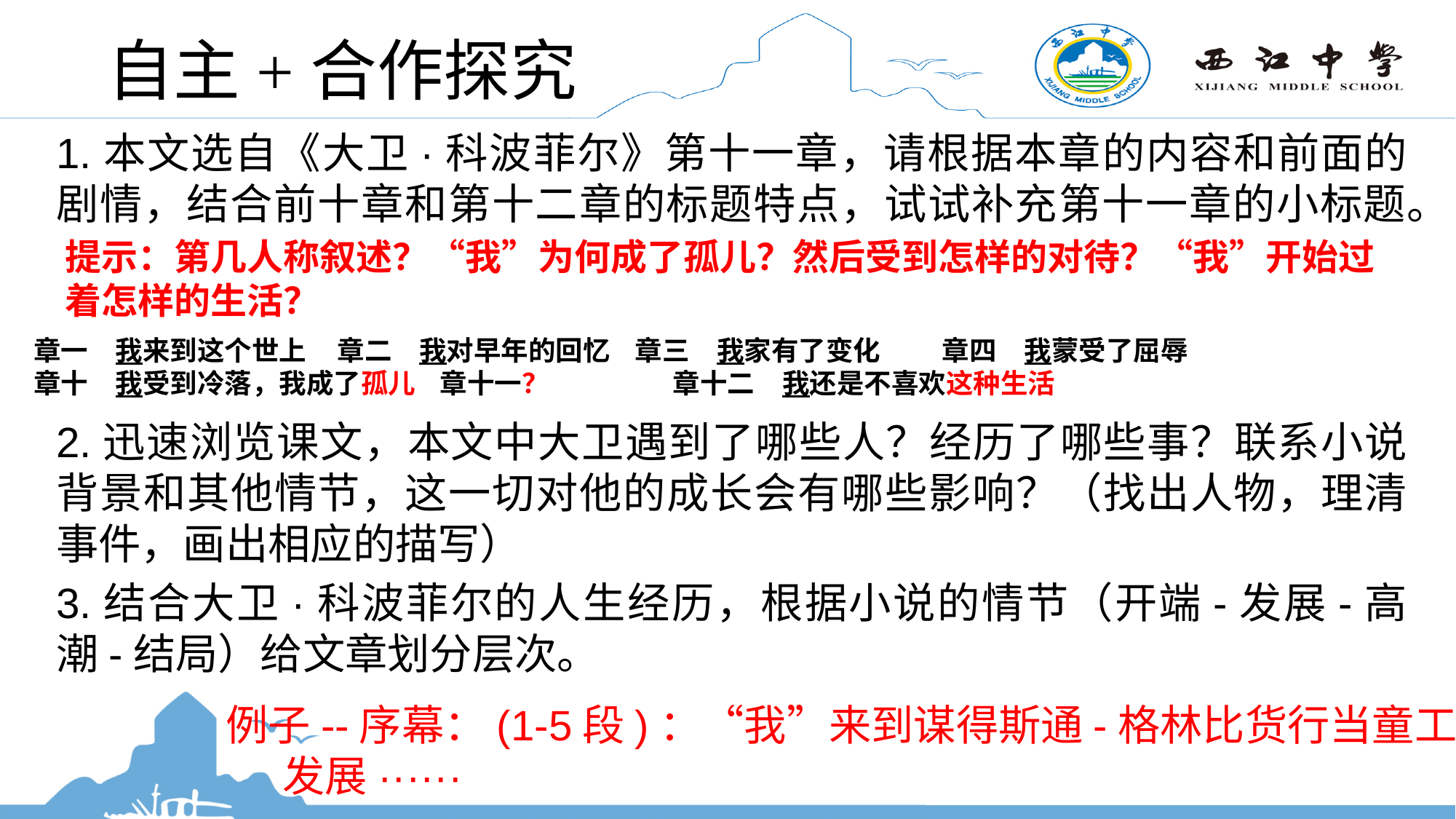

# 自主+合作探究
1.本文选自《大卫·科波菲尔》第十一章，请根据本章的内容和前面的剧情，结合前十章和第十二章的标题特点，试试补充第十一章的小标题。

2.迅速浏览课文，本文中大卫遇到了哪些人？经历了哪些事？联系小说背景和其他情节，这一切对他的成长会有哪些影响？（找出人物，理清事件，画出相应的描写）
3.结合大卫·科波菲尔的人生经历，根据小说的情节（开端-发展-高潮-结局）给文章划分层次。

提示：第几人称叙述？“我”为何成了孤儿？然后受到怎样的对待？“我”开始过着怎样的生活？
章一　我来到这个世上     章二　我对早年的回忆    章三　我家有了变化          章四　我蒙受了屈辱
章十　我受到冷落，我成了孤儿    章十一？                    章十二　我还是不喜欢这种生活
  例子--序幕：(1-5段)：“我”来到谋得斯通-格林比货行当童工
        发展······